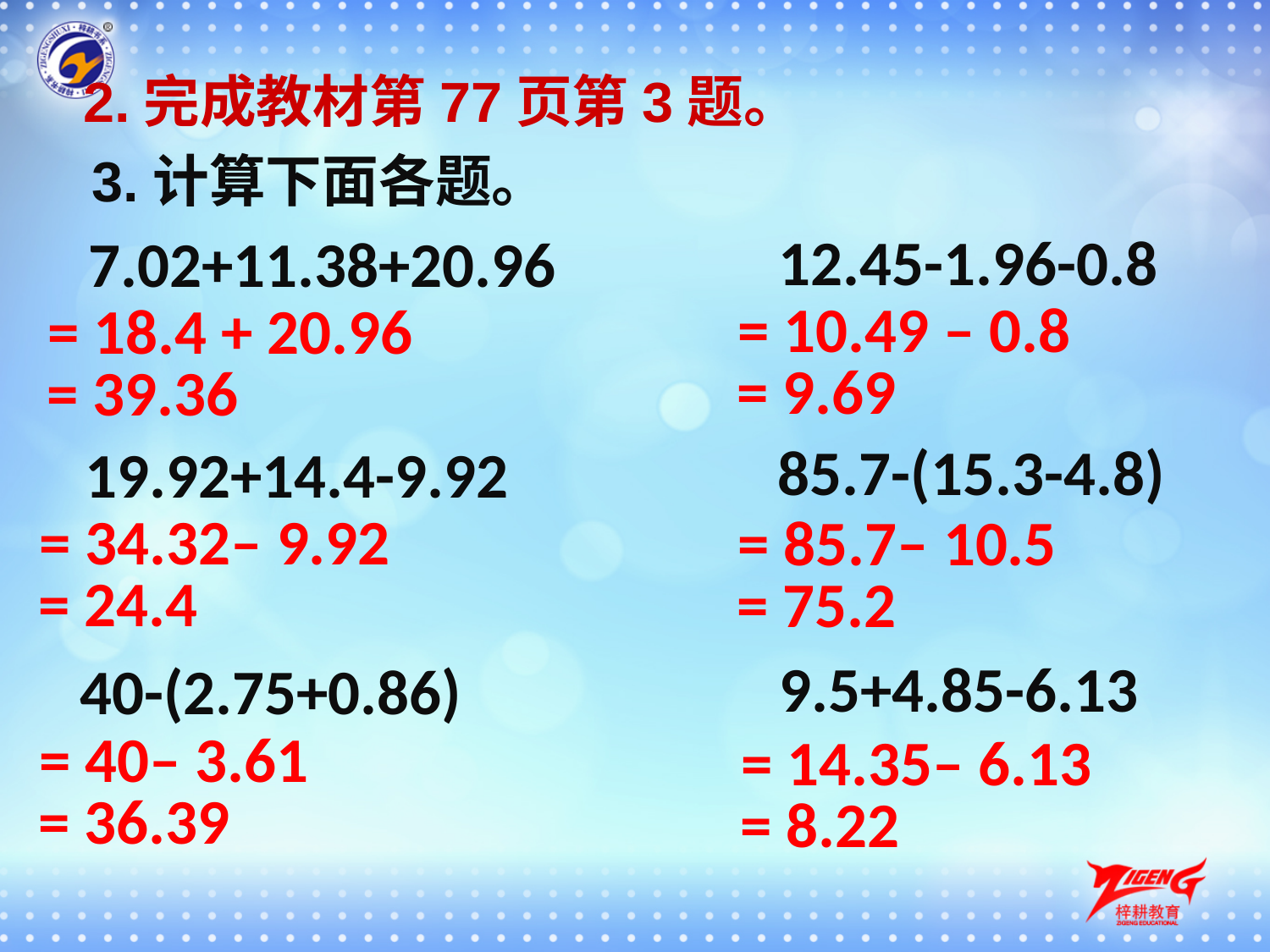

2.完成教材第77页第3题。
3.计算下面各题。
12.45-1.96-0.8
7.02+11.38+20.96
= 10.49 – 0.8
= 18.4 + 20.96
= 9.69
= 39.36
85.7-(15.3-4.8)
19.92+14.4-9.92
= 34.32– 9.92
= 85.7– 10.5
= 24.4
= 75.2
9.5+4.85-6.13
40-(2.75+0.86)
= 40– 3.61
= 14.35– 6.13
= 36.39
= 8.22